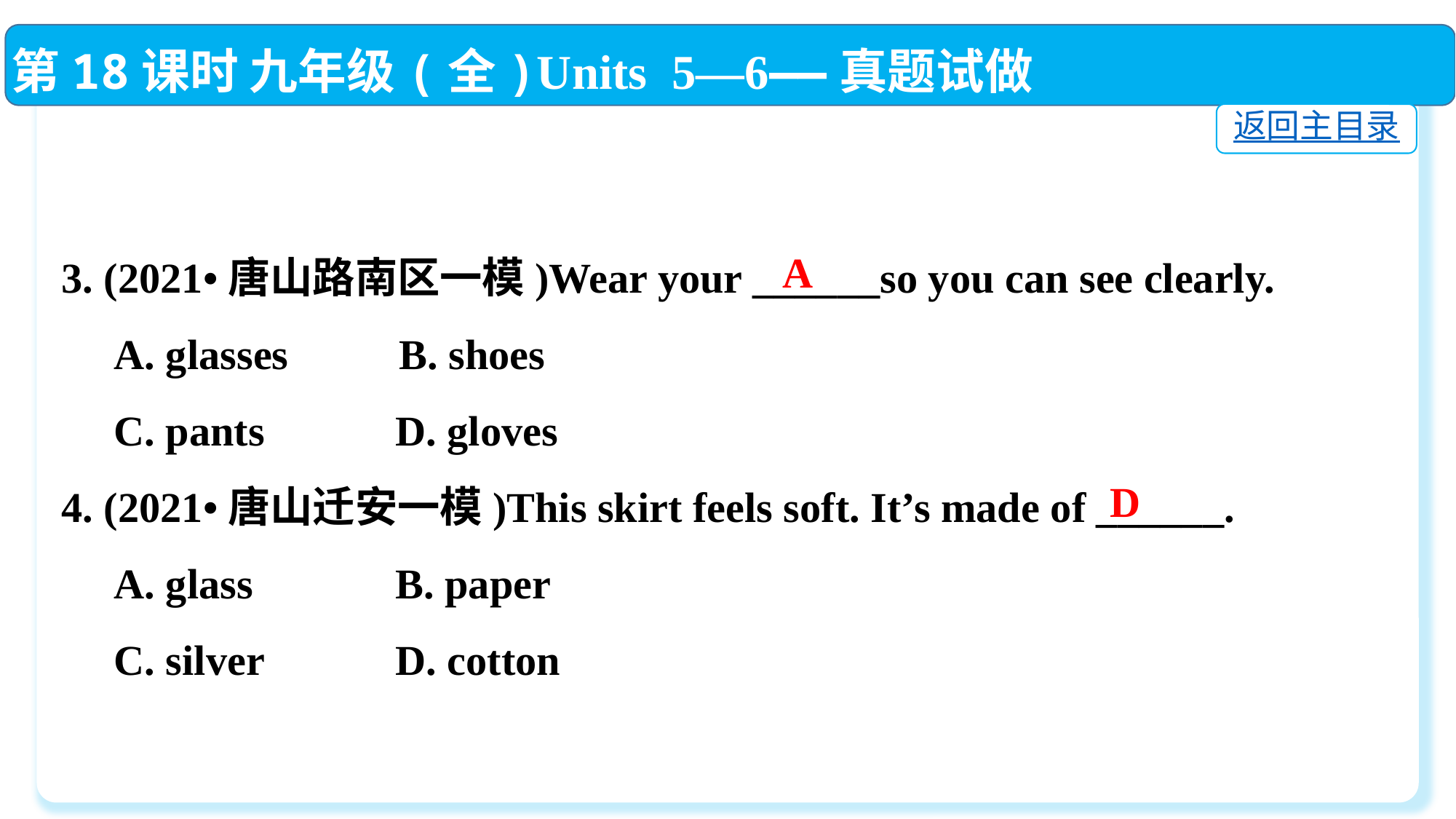

第18课时 九年级(全)Units  5—6——真题试做

返回主目录

3. (2021•唐山路南区一模)Wear your ______so you can see clearly.
     A. glasses	 B. shoes
     C. pants	           D. gloves
4. (2021•唐山迁安一模)This skirt feels soft. It’s made of ______.
     A. glass	           B. paper
     C. silver	           D. cotton
 A
D